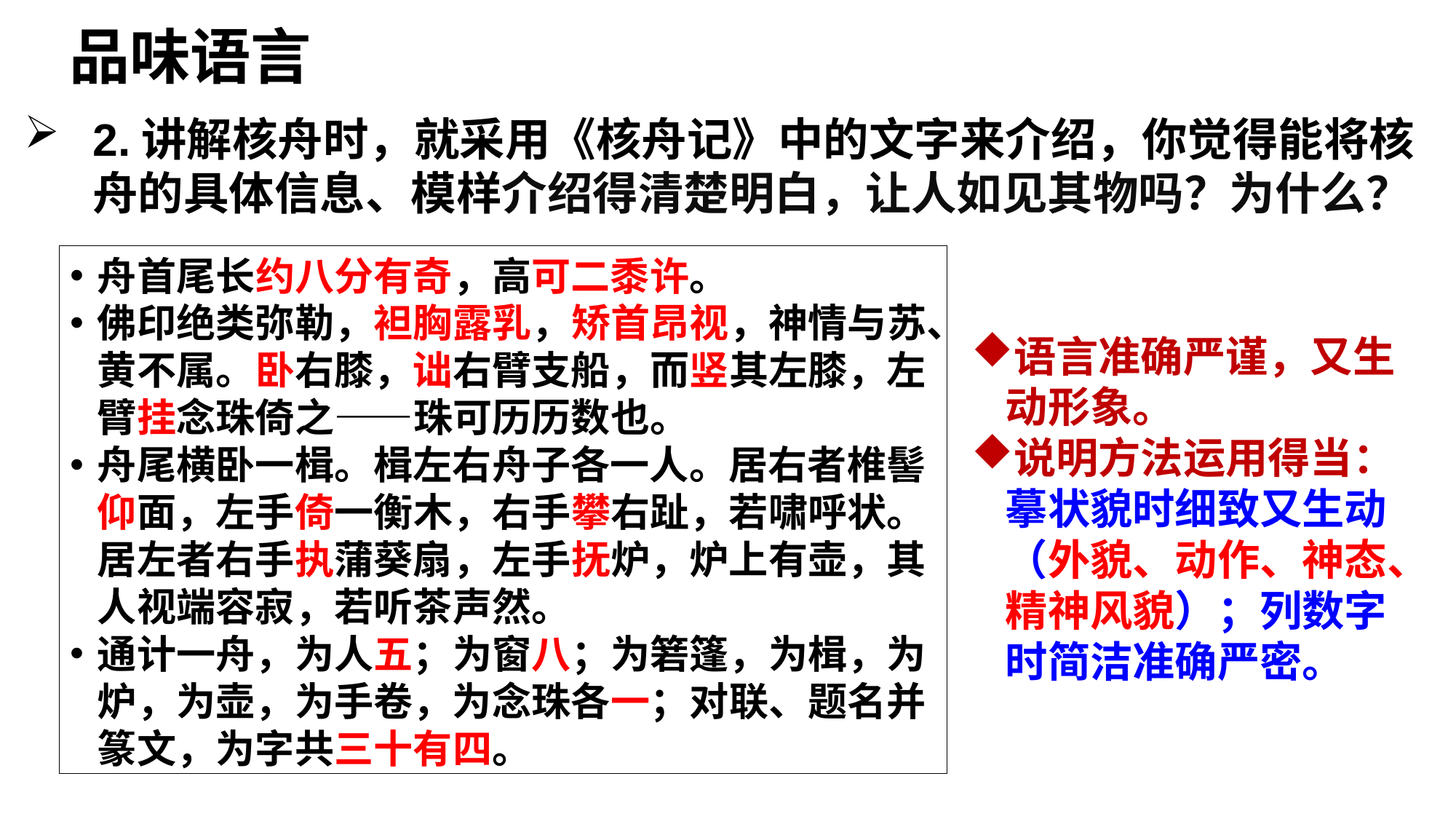

品味语言
2.讲解核舟时，就采用《核舟记》中的文字来介绍，你觉得能将核舟的具体信息、模样介绍得清楚明白，让人如见其物吗？为什么？
舟首尾长约八分有奇，高可二黍许。
佛印绝类弥勒，袒胸露乳，矫首昂视，神情与苏、黄不属。卧右膝，诎右臂支船，而竖其左膝，左臂挂念珠倚之——珠可历历数也。
舟尾横卧一楫。楫左右舟子各一人。居右者椎髻仰面，左手倚一衡木，右手攀右趾，若啸呼状。居左者右手执蒲葵扇，左手抚炉，炉上有壶，其人视端容寂，若听茶声然。
通计一舟，为人五；为窗八；为箬篷，为楫，为炉，为壶，为手卷，为念珠各一；对联、题名并篆文，为字共三十有四。

语言准确严谨，又生动形象。
说明方法运用得当：摹状貌时细致又生动（外貌、动作、神态、精神风貌）；列数字时简洁准确严密。